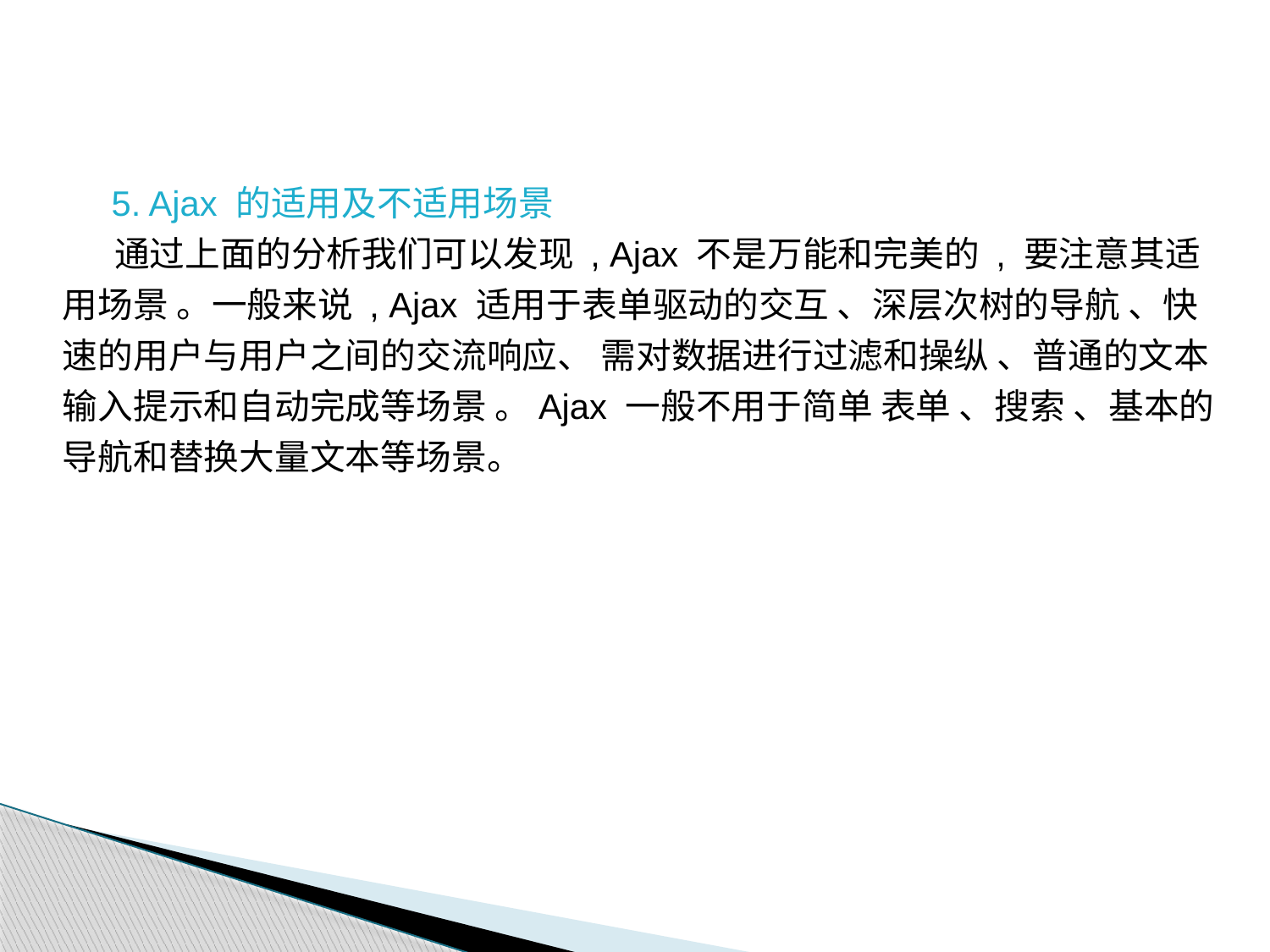

5. Ajax 的适用及不适用场景
       通过上面的分析我们可以发现 , Ajax 不是万能和完美的 , 要注意其适用场景 。一般来说 , Ajax 适用于表单驱动的交互 、深层次树的导航 、快速的用户与用户之间的交流响应、 需对数据进行过滤和操纵 、普通的文本输入提示和自动完成等场景 。Ajax 一般不用于简单 表单 、搜索 、基本的导航和替换大量文本等场景。